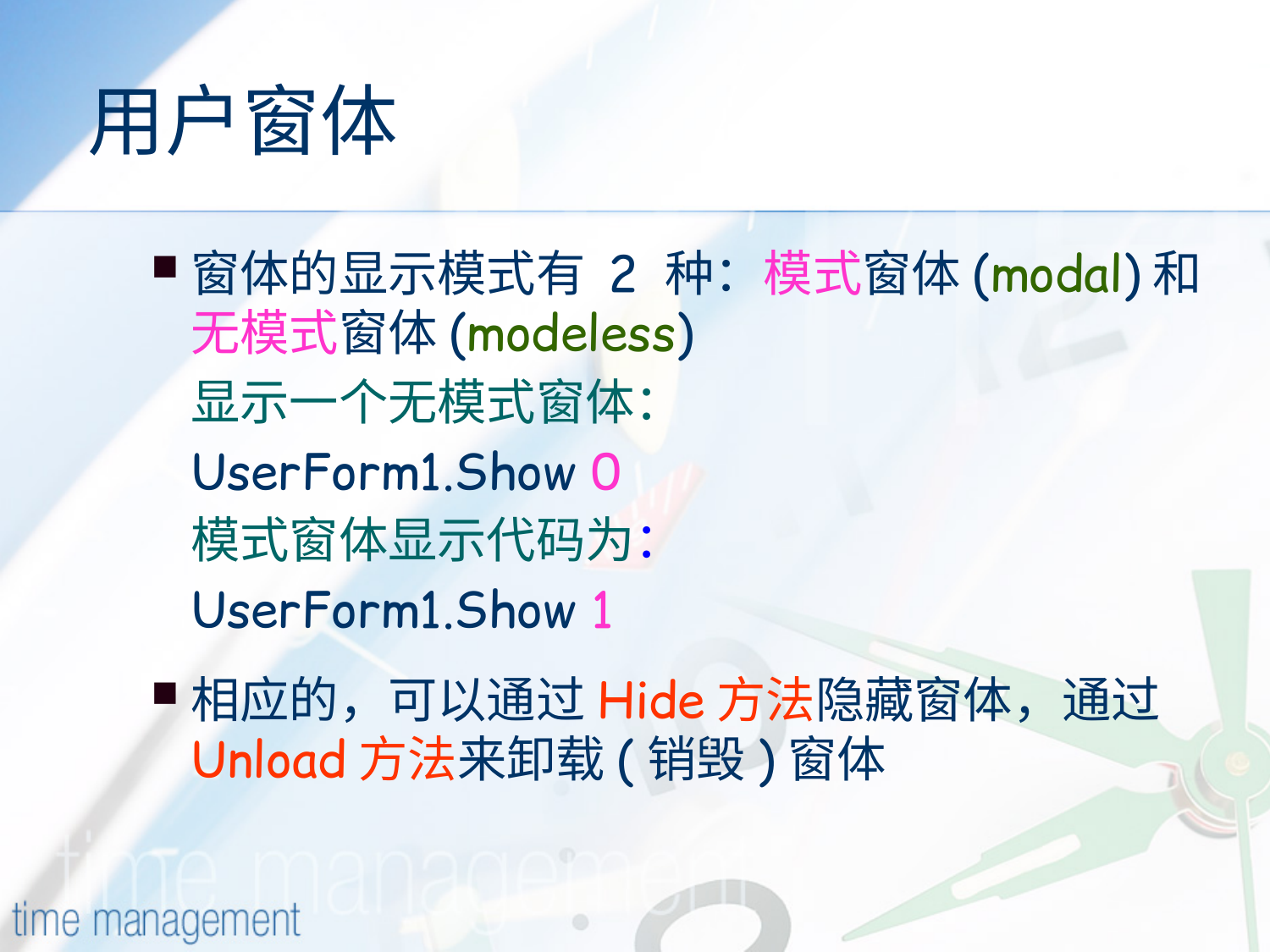

# 用户窗体
窗体的显示模式有 2 种：模式窗体(modal)和无模式窗体(modeless)
	显示一个无模式窗体：
	UserForm1.Show 0
	模式窗体显示代码为：
	UserForm1.Show 1
相应的，可以通过Hide方法隐藏窗体，通过Unload方法来卸载(销毁)窗体